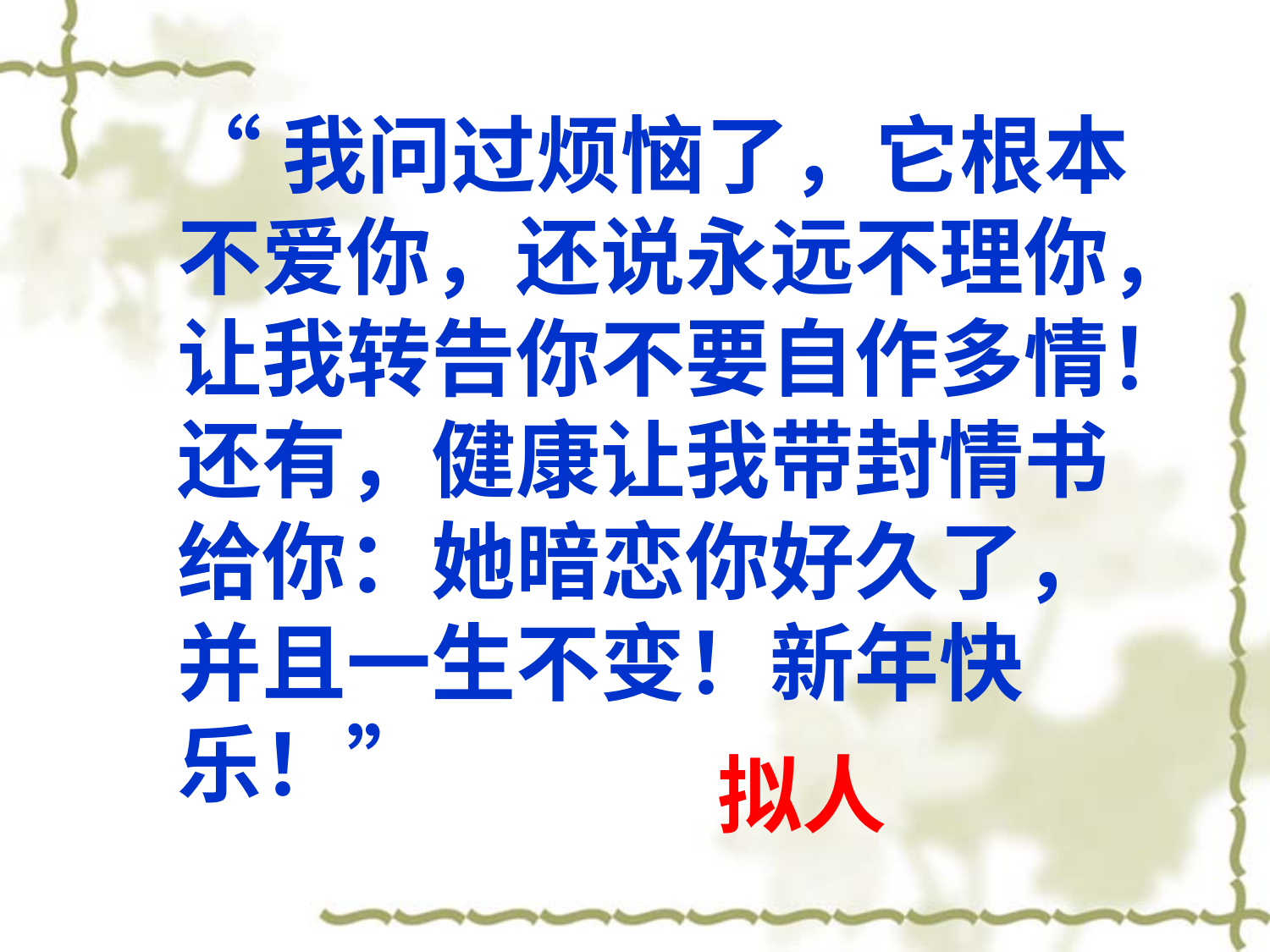

“我问过烦恼了，它根本不爱你，还说永远不理你，让我转告你不要自作多情！还有，健康让我带封情书给你：她暗恋你好久了，并且一生不变！新年快乐！”
拟人
71